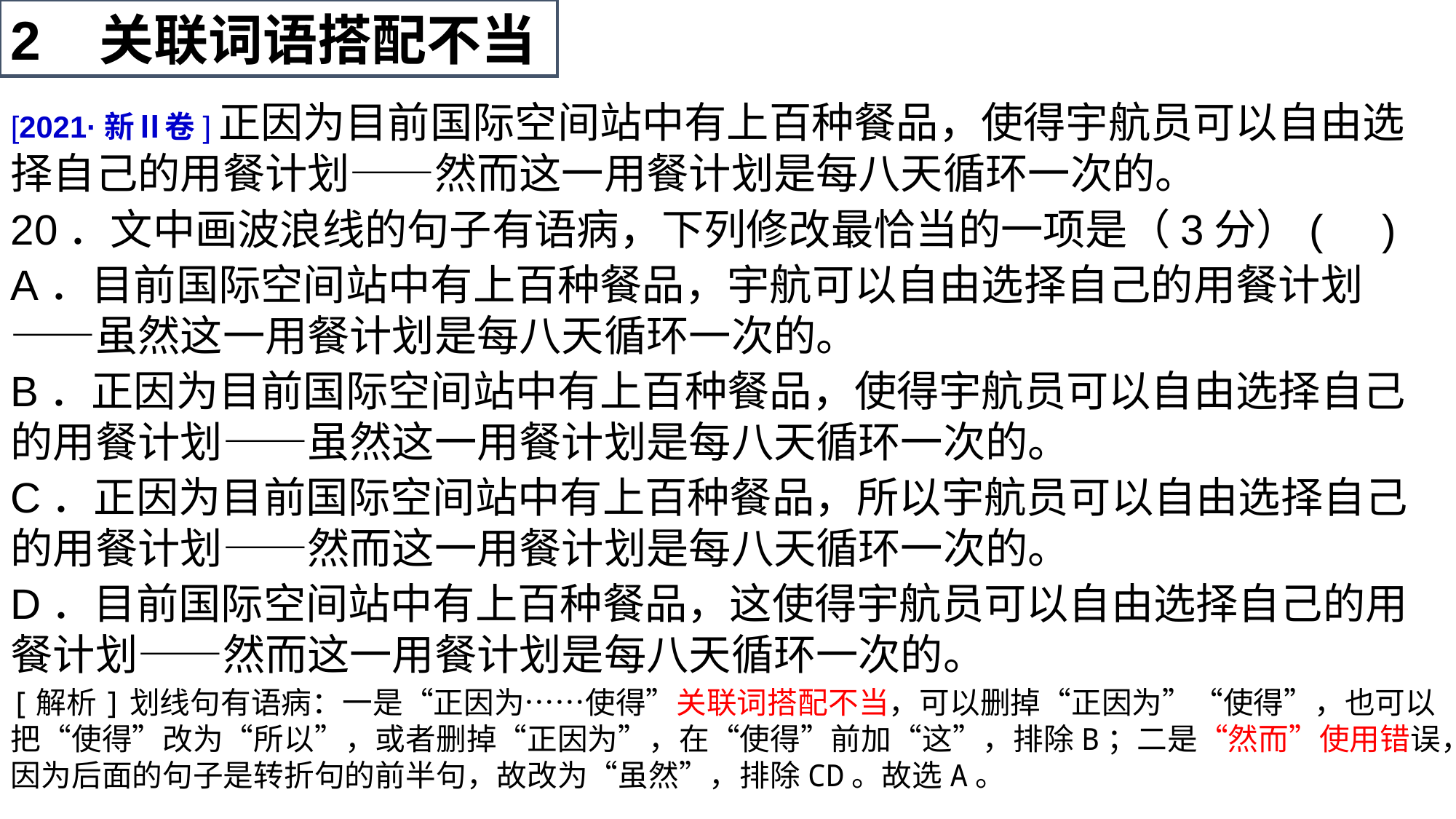

2   关联词语搭配不当
[2021·新Ⅱ卷]正因为目前国际空间站中有上百种餐品，使得宇航员可以自由选择自己的用餐计划——然而这一用餐计划是每八天循环一次的。
20．文中画波浪线的句子有语病，下列修改最恰当的一项是（3分）(     )
A．目前国际空间站中有上百种餐品，宇航可以自由选择自己的用餐计划——虽然这一用餐计划是每八天循环一次的。
B．正因为目前国际空间站中有上百种餐品，使得宇航员可以自由选择自己的用餐计划——虽然这一用餐计划是每八天循环一次的。
C．正因为目前国际空间站中有上百种餐品，所以宇航员可以自由选择自己的用餐计划——然而这一用餐计划是每八天循环一次的。
D．目前国际空间站中有上百种餐品，这使得宇航员可以自由选择自己的用餐计划——然而这一用餐计划是每八天循环一次的。
[解析]划线句有语病：一是“正因为……使得”关联词搭配不当，可以删掉“正因为”“使得”，也可以把“使得”改为“所以”，或者删掉“正因为”，在“使得”前加“这”，排除B；二是“然而”使用错误，因为后面的句子是转折句的前半句，故改为“虽然”，排除CD。故选A。